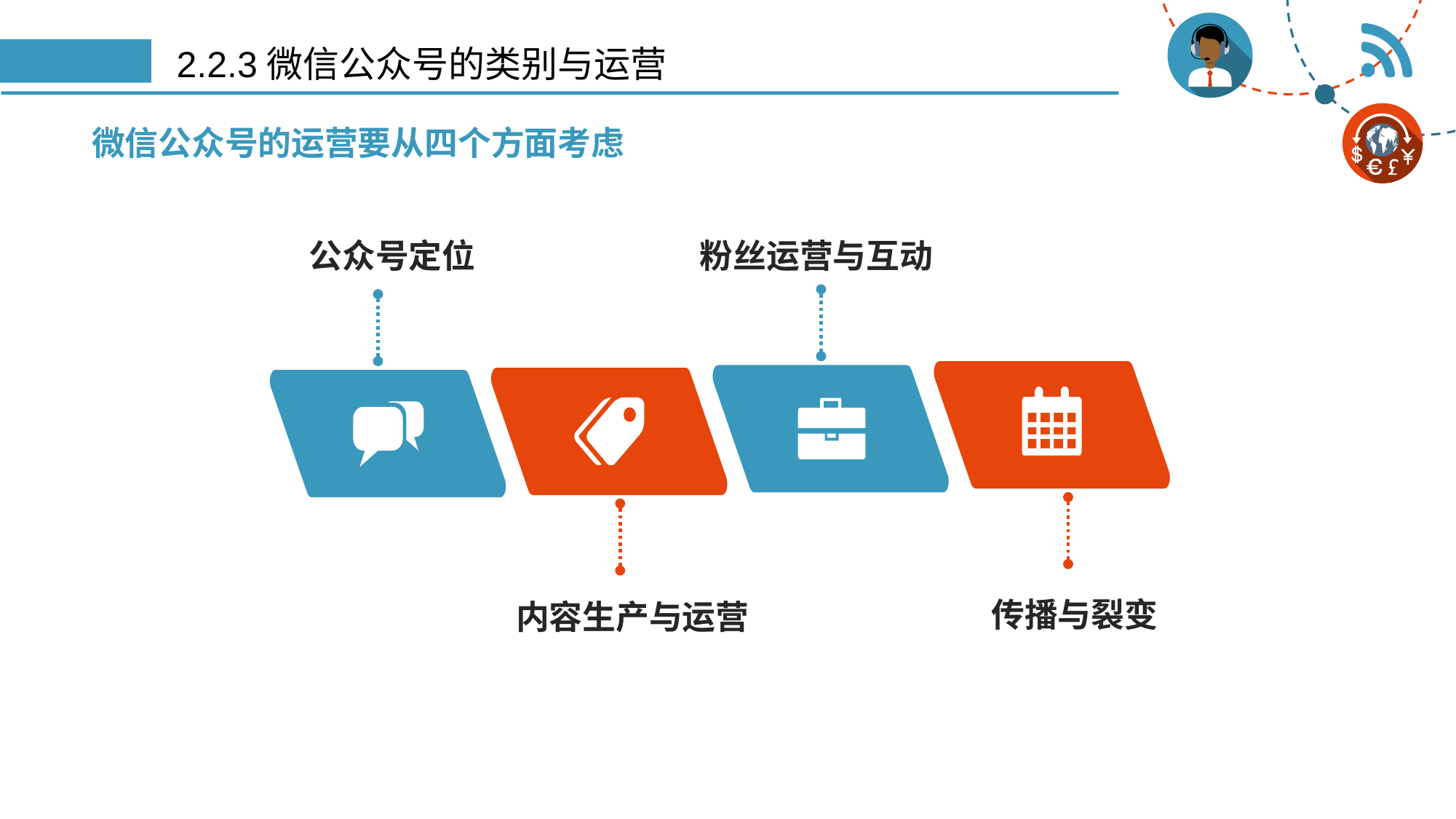

# 2.2.3微信公众号的类别与运营
微信公众号的运营要从四个方面考虑
公众号定位

粉丝运营与互动

传播与裂变

内容生产与运营